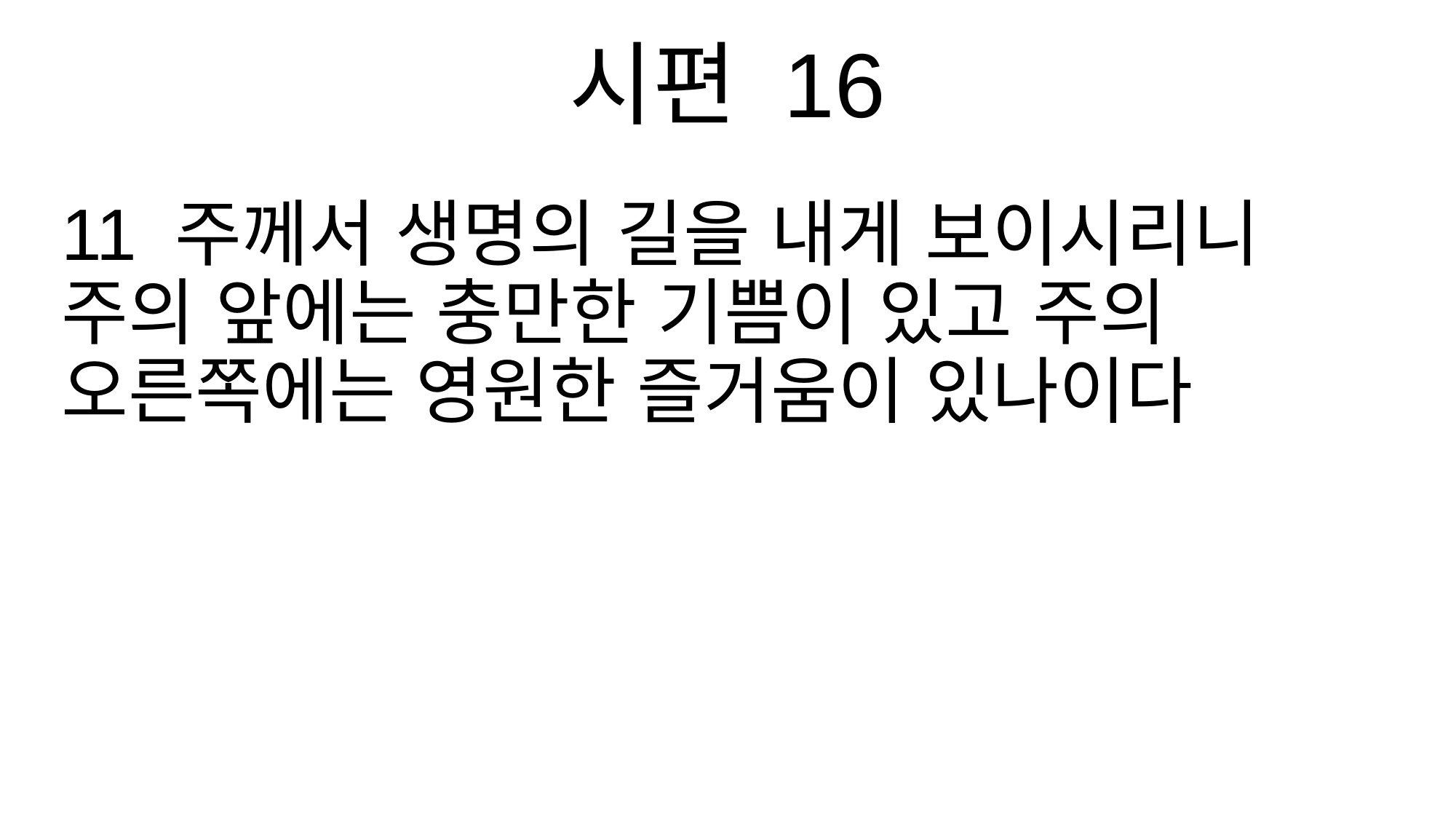

시편 16
11 주께서 생명의 길을 내게 보이시리니 주의 앞에는 충만한 기쁨이 있고 주의 오른쪽에는 영원한 즐거움이 있나이다